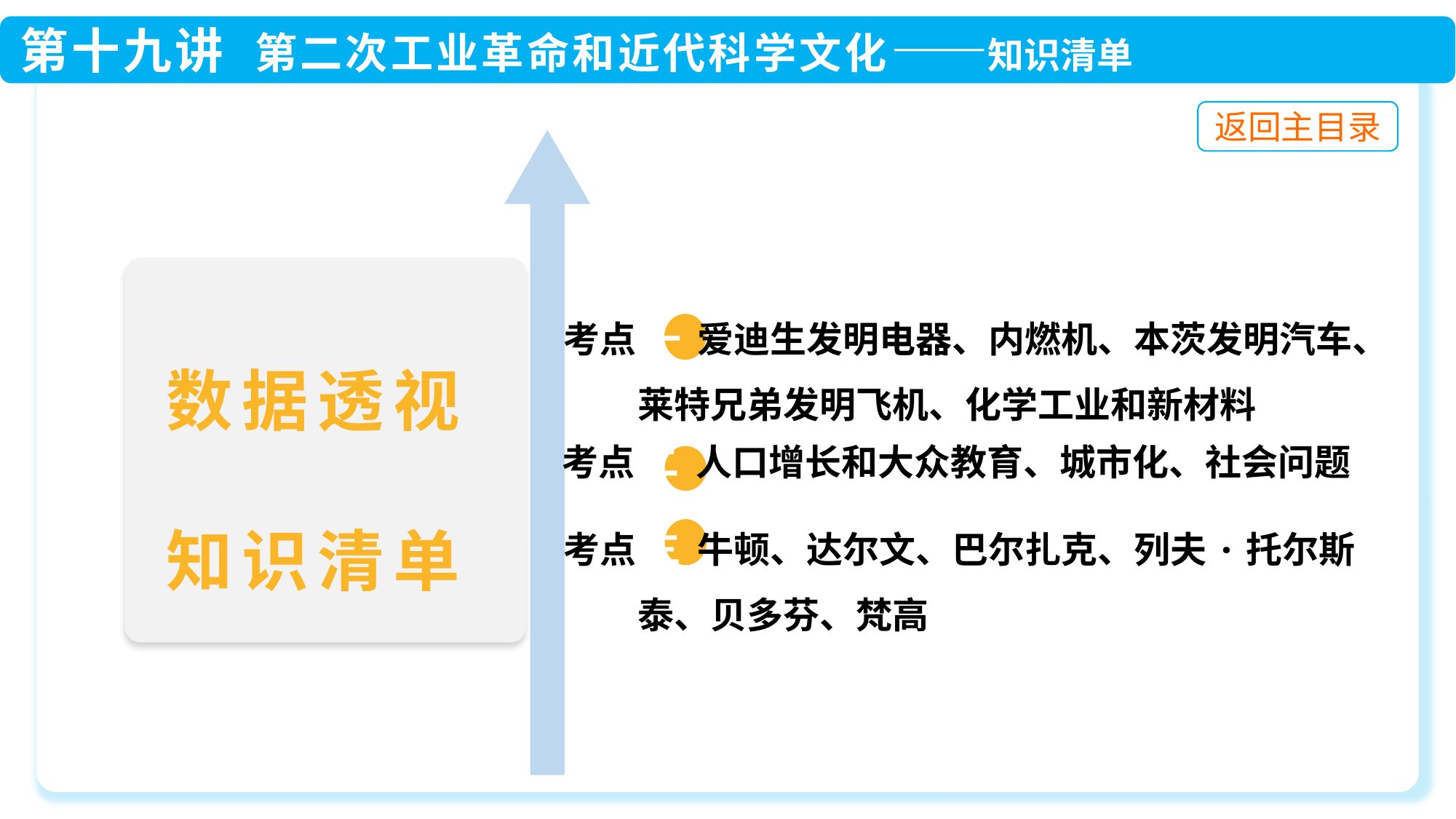

考点 一  爱迪生发明电器、内燃机、本茨发明汽车、
           莱特兄弟发明飞机、化学工业和新材料
  考点 二  人口增长和大众教育、城市化、社会问题
  考点 三  牛顿、达尔文、巴尔扎克、列夫·托尔斯
           泰、贝多芬、梵高

数据透视
知识清单